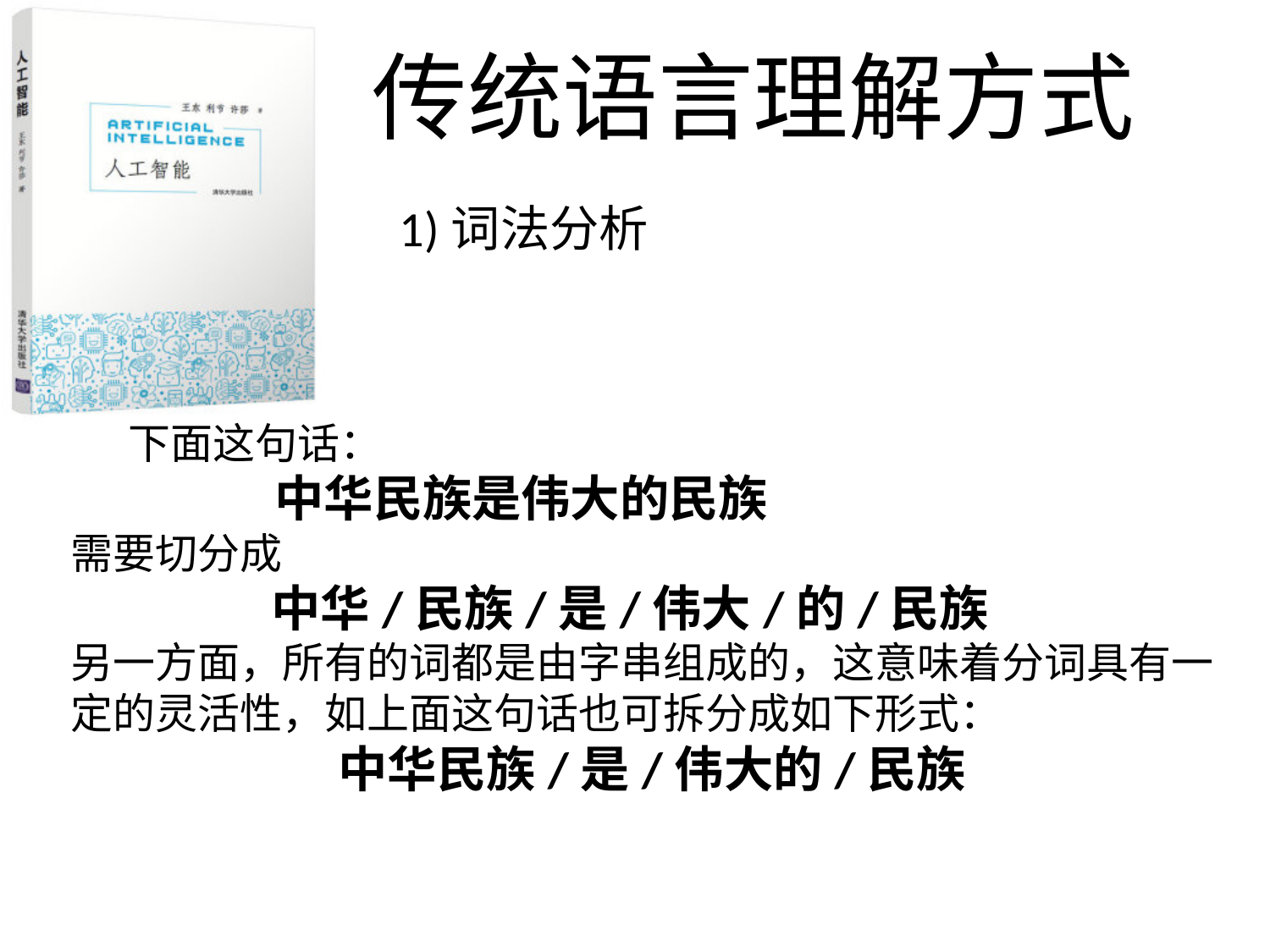

传统语言理解方式
1)词法分析
     下面这句话：
                    中华民族是伟大的民族
需要切分成
                    中华/民族/是/伟大/的/民族
另一方面，所有的词都是由字串组成的，这意味着分词具有一定的灵活性，如上面这句话也可拆分成如下形式：
中华民族/是/伟大的/民族